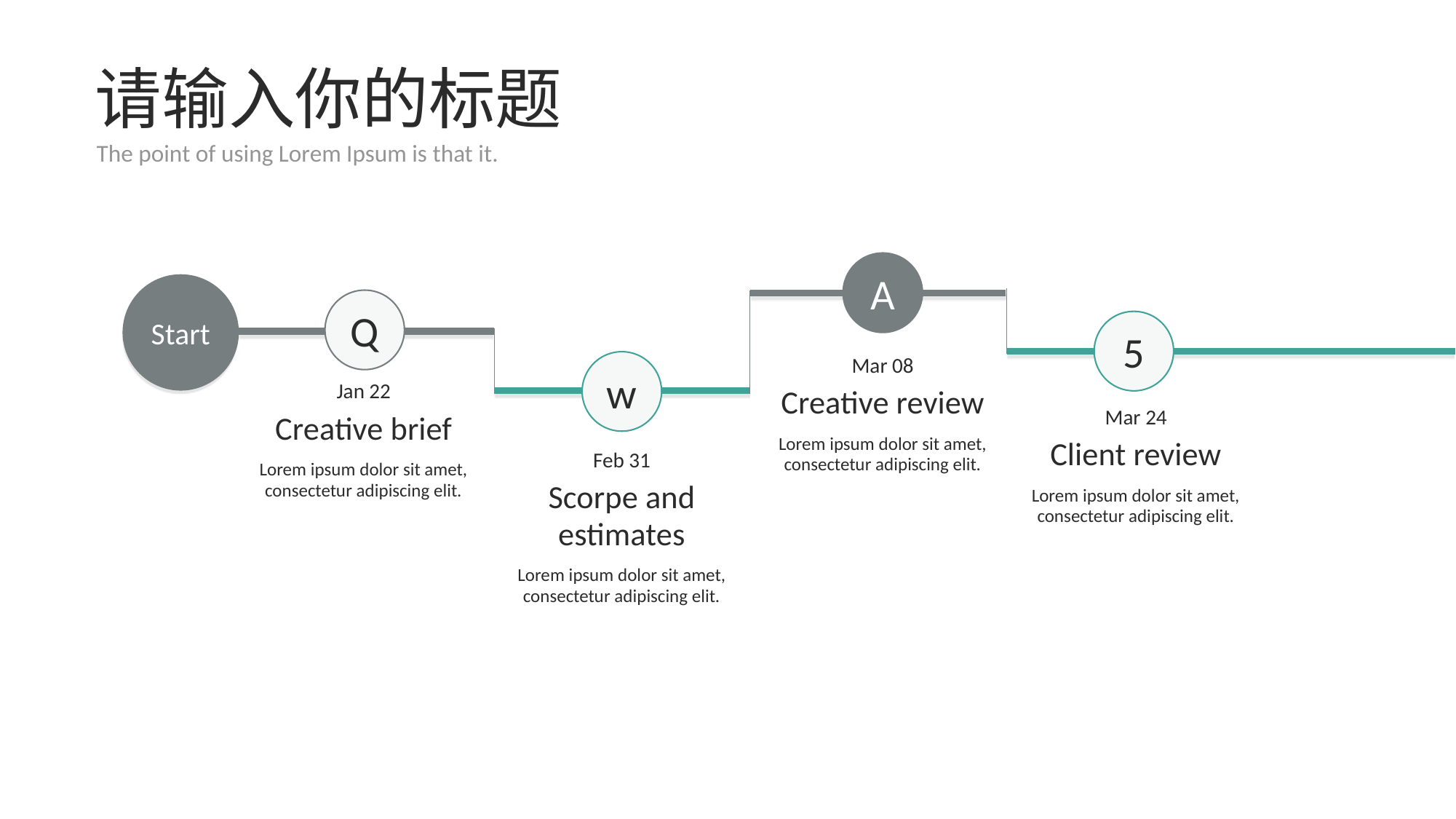

# 请输入你的标题
The point of using Lorem Ipsum is that it.
A
Start
Q
5
Mar 08
Creative review
Lorem ipsum dolor sit amet, consectetur adipiscing elit.
w
Jan 22
Creative brief
Lorem ipsum dolor sit amet, consectetur adipiscing elit.
Mar 24
Client review
Lorem ipsum dolor sit amet, consectetur adipiscing elit.
Feb 31
Scorpe and estimates
Lorem ipsum dolor sit amet, consectetur adipiscing elit.